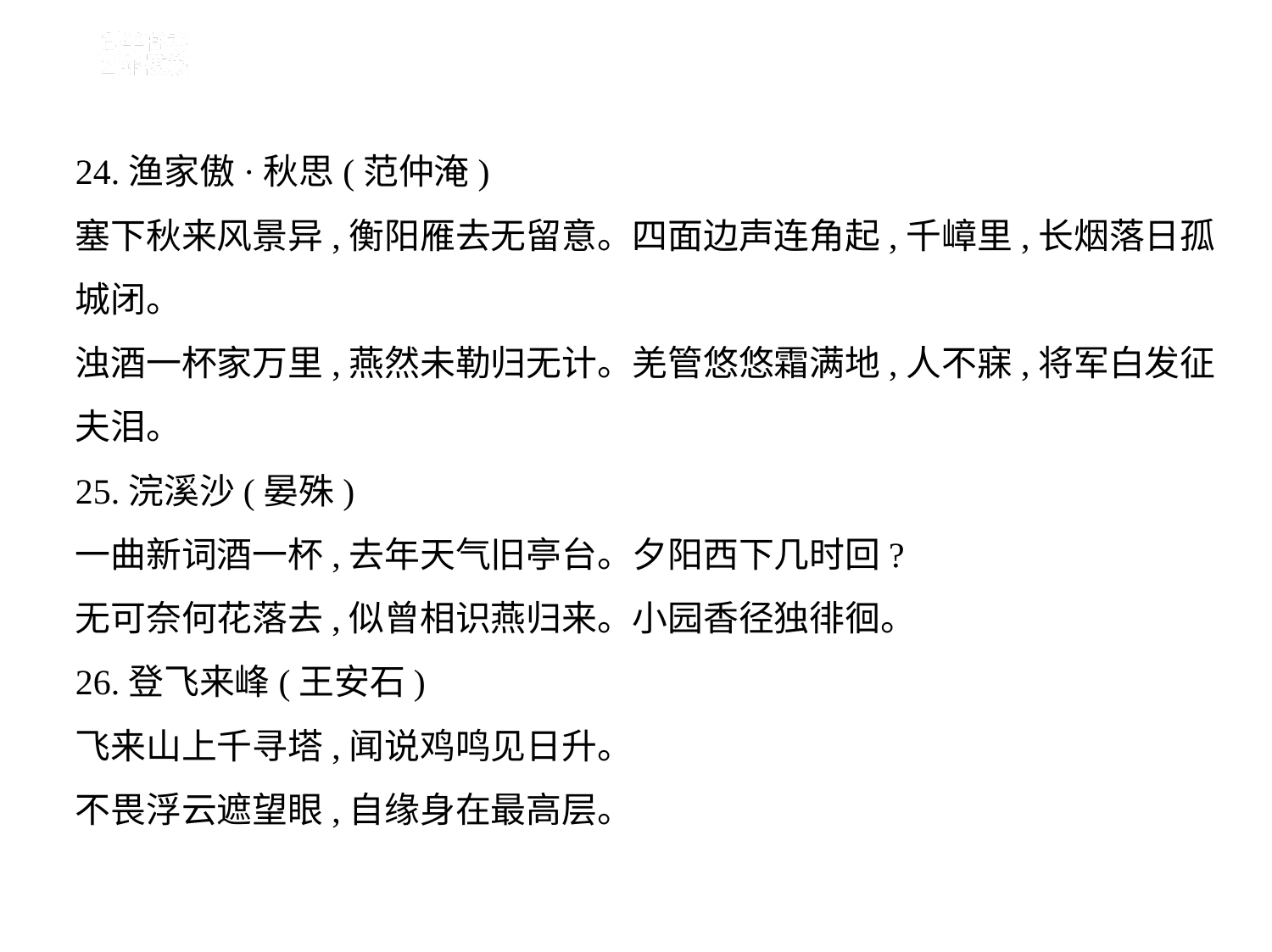

24.渔家傲·秋思(范仲淹)
塞下秋来风景异,衡阳雁去无留意。四面边声连角起,千嶂里,长烟落日孤
城闭。
浊酒一杯家万里,燕然未勒归无计。羌管悠悠霜满地,人不寐,将军白发征
夫泪。
25.浣溪沙(晏殊)
一曲新词酒一杯,去年天气旧亭台。夕阳西下几时回?
无可奈何花落去,似曾相识燕归来。小园香径独徘徊。
26.登飞来峰(王安石)
飞来山上千寻塔,闻说鸡鸣见日升。
不畏浮云遮望眼,自缘身在最高层。